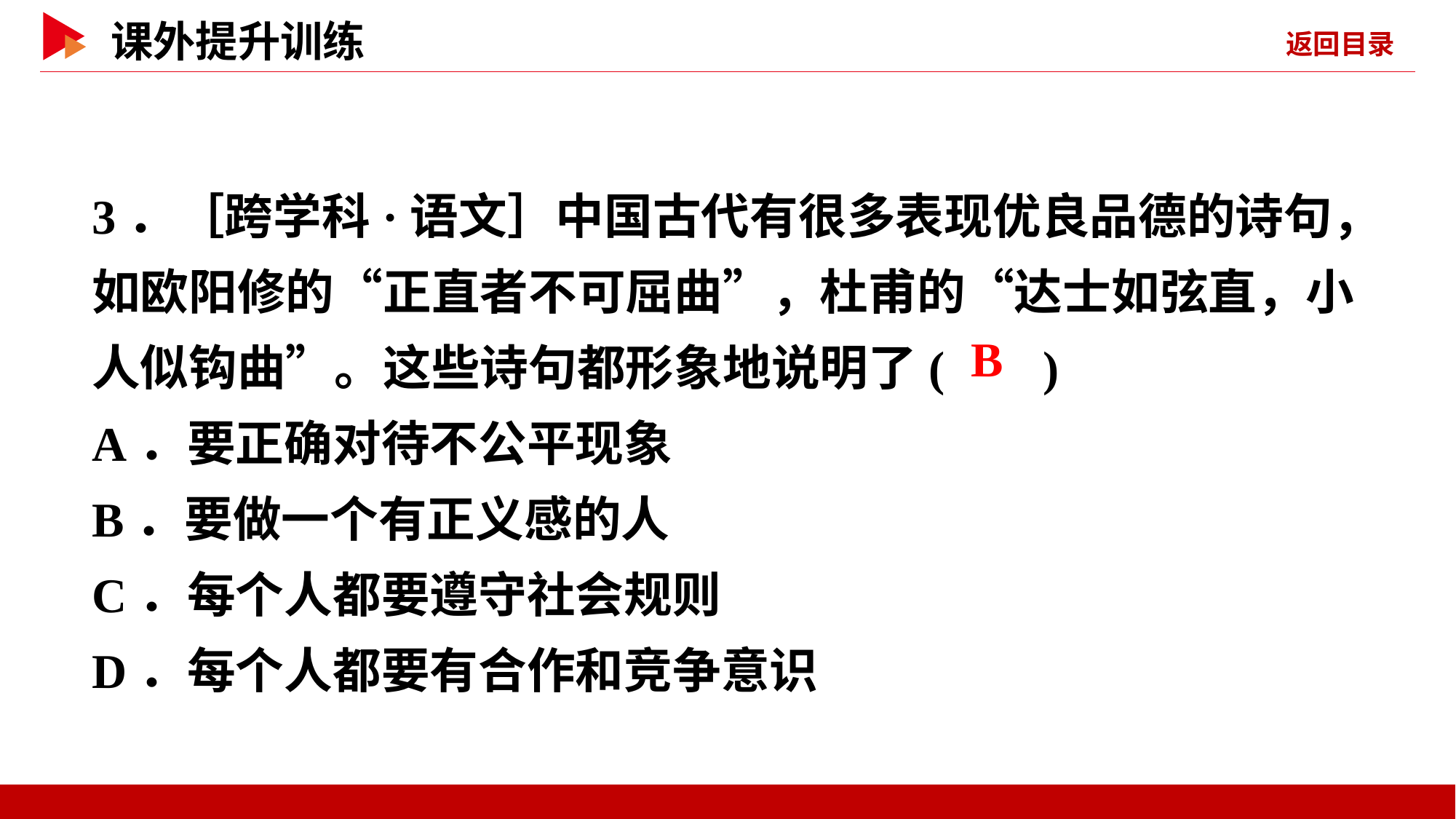

3．［跨学科·语文］中国古代有很多表现优良品德的诗句，如欧阳修的“正直者不可屈曲”，杜甫的“达士如弦直，小人似钩曲”。这些诗句都形象地说明了(        )
A．要正确对待不公平现象
B．要做一个有正义感的人
C．每个人都要遵守社会规则
D．每个人都要有合作和竞争意识
   B